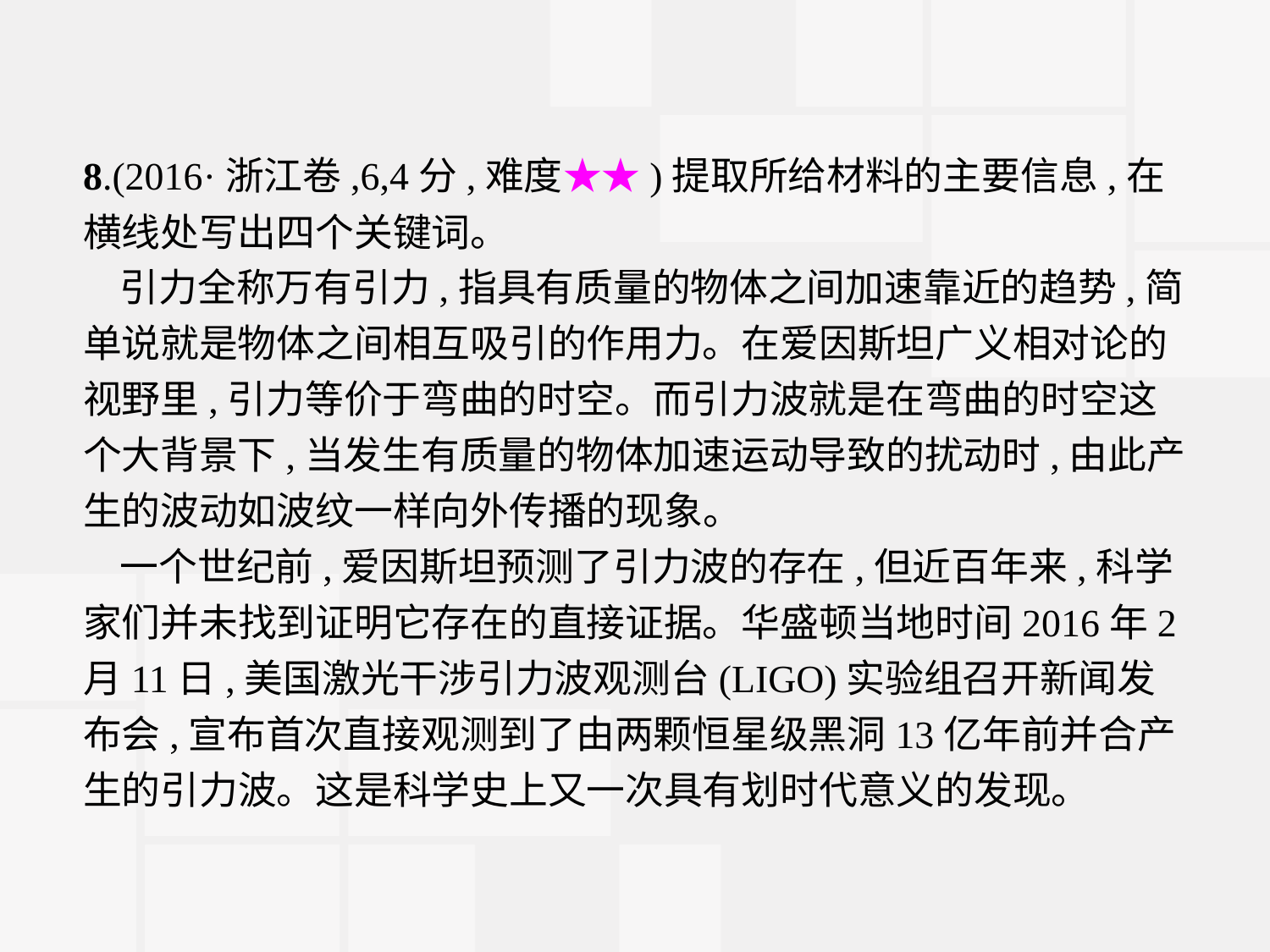

8.(2016·浙江卷,6,4分,难度★★)提取所给材料的主要信息,在横线处写出四个关键词。
引力全称万有引力,指具有质量的物体之间加速靠近的趋势,简单说就是物体之间相互吸引的作用力。在爱因斯坦广义相对论的视野里,引力等价于弯曲的时空。而引力波就是在弯曲的时空这个大背景下,当发生有质量的物体加速运动导致的扰动时,由此产生的波动如波纹一样向外传播的现象。
一个世纪前,爱因斯坦预测了引力波的存在,但近百年来,科学家们并未找到证明它存在的直接证据。华盛顿当地时间2016年2月11日,美国激光干涉引力波观测台(LIGO)实验组召开新闻发布会,宣布首次直接观测到了由两颗恒星级黑洞13亿年前并合产生的引力波。这是科学史上又一次具有划时代意义的发现。